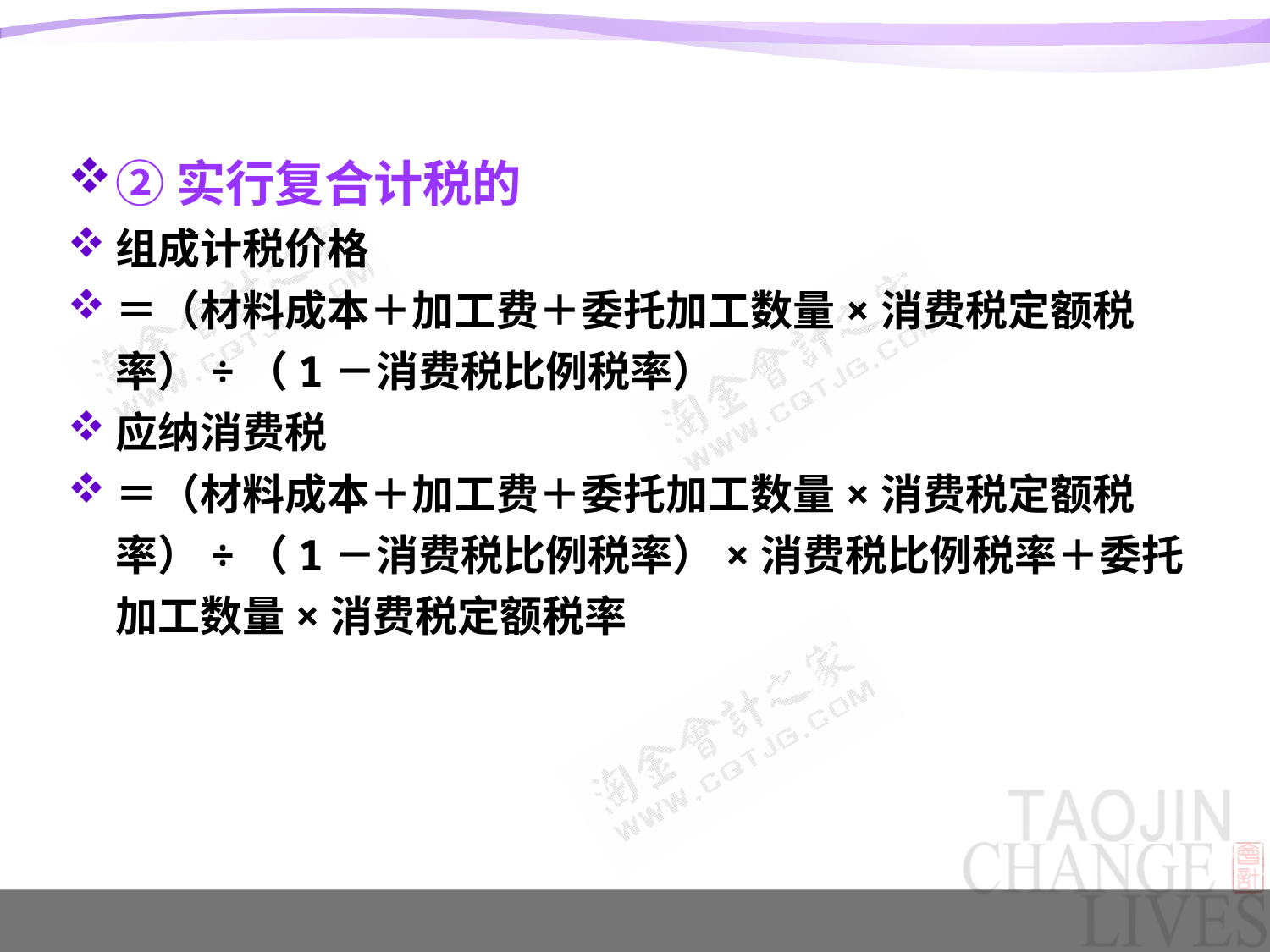

#
②实行复合计税的
组成计税价格
＝（材料成本＋加工费＋委托加工数量×消费税定额税率）÷（1－消费税比例税率）
应纳消费税
＝（材料成本＋加工费＋委托加工数量×消费税定额税率）÷（1－消费税比例税率）×消费税比例税率＋委托加工数量×消费税定额税率